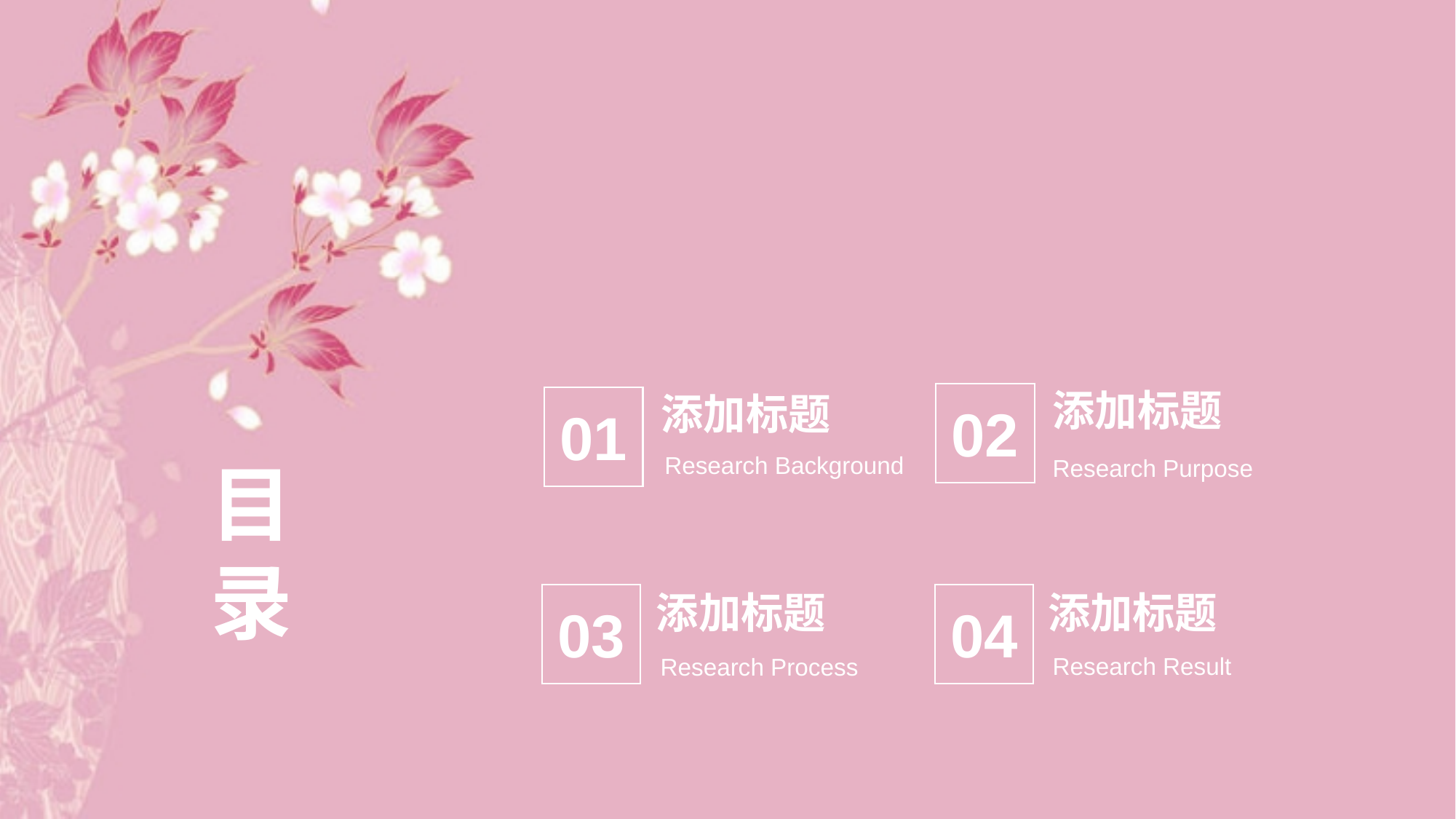

添加标题
添加标题

02
01
Research Background
Research Purpose
目
录
添加标题
添加标题

03
04
Research Result
Research Process